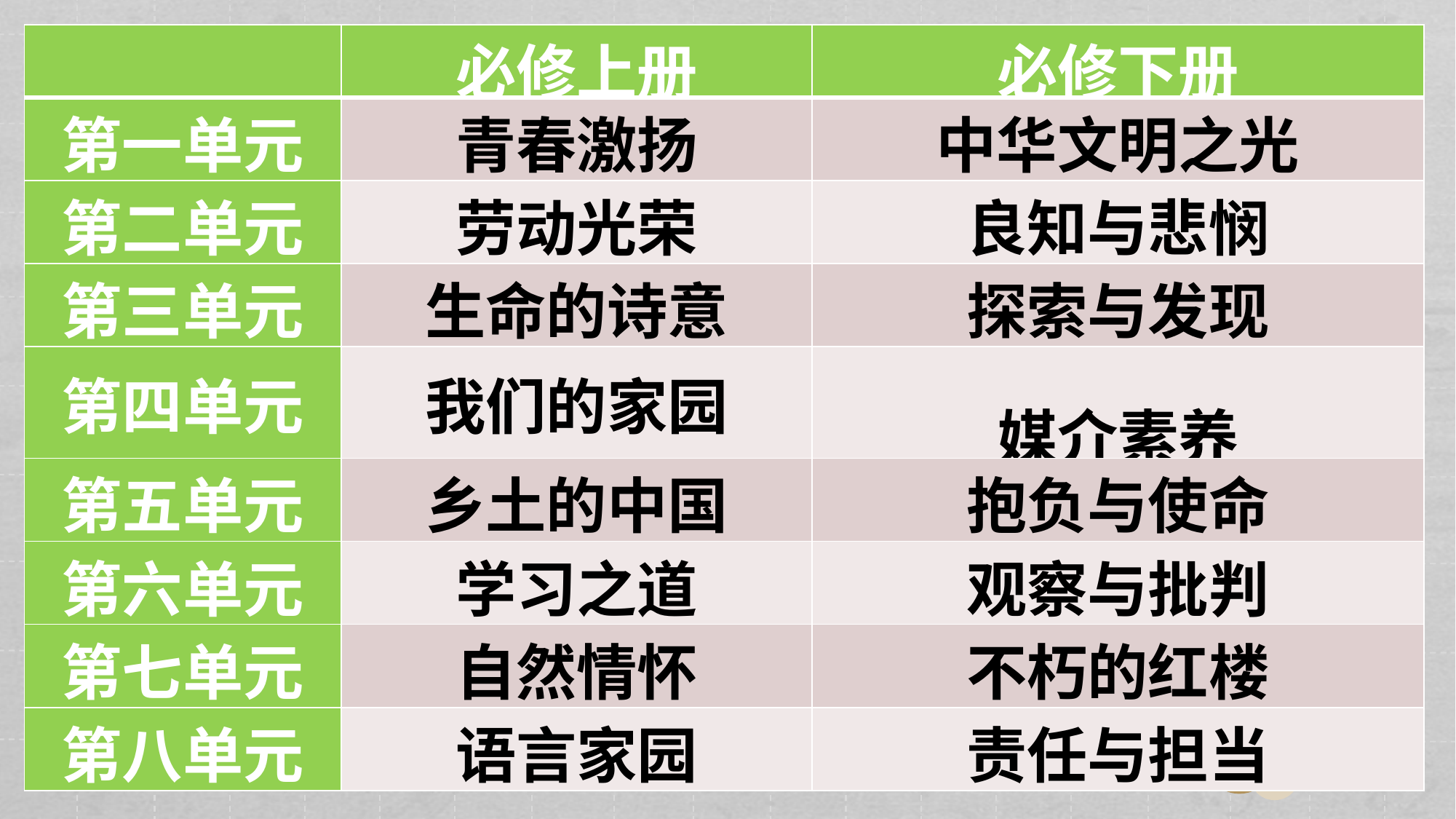

|  | 必修上册 | 必修下册 |
| --- | --- | --- |
| 第一单元 | 青春激扬 | 中华文明之光 |
| 第二单元 | 劳动光荣 | 良知与悲悯 |
| 第三单元 | 生命的诗意 | 探索与发现 |
| 第四单元 | 我们的家园 | 媒介素养 |
| 第五单元 | 乡土的中国 | 抱负与使命 |
| 第六单元 | 学习之道 | 观察与批判 |
| 第七单元 | 自然情怀 | 不朽的红楼 |
| 第八单元 | 语言家园 | 责任与担当 |
TEAM